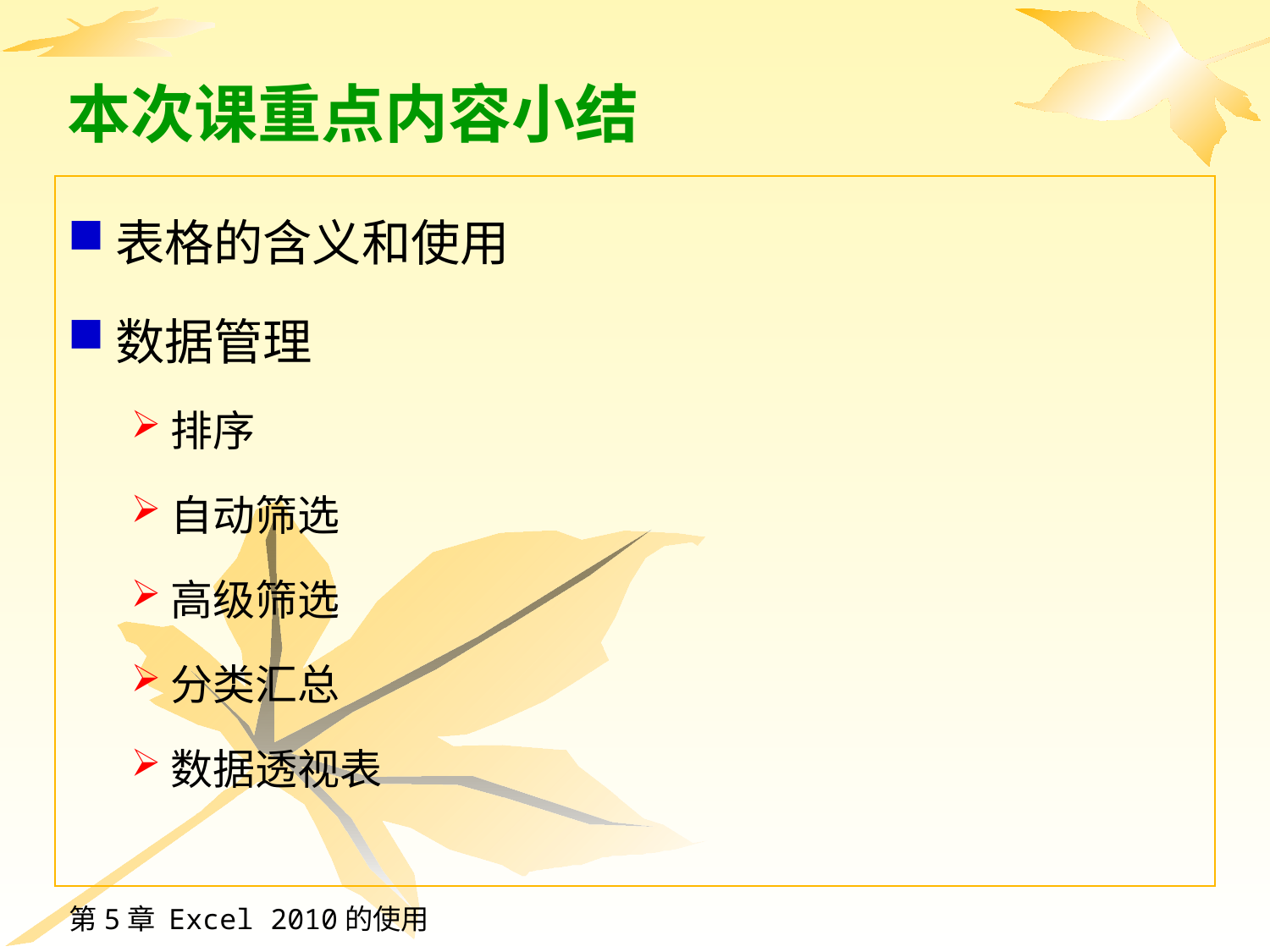

# 本次课重点内容小结
表格的含义和使用
数据管理
排序
自动筛选
高级筛选
分类汇总
数据透视表